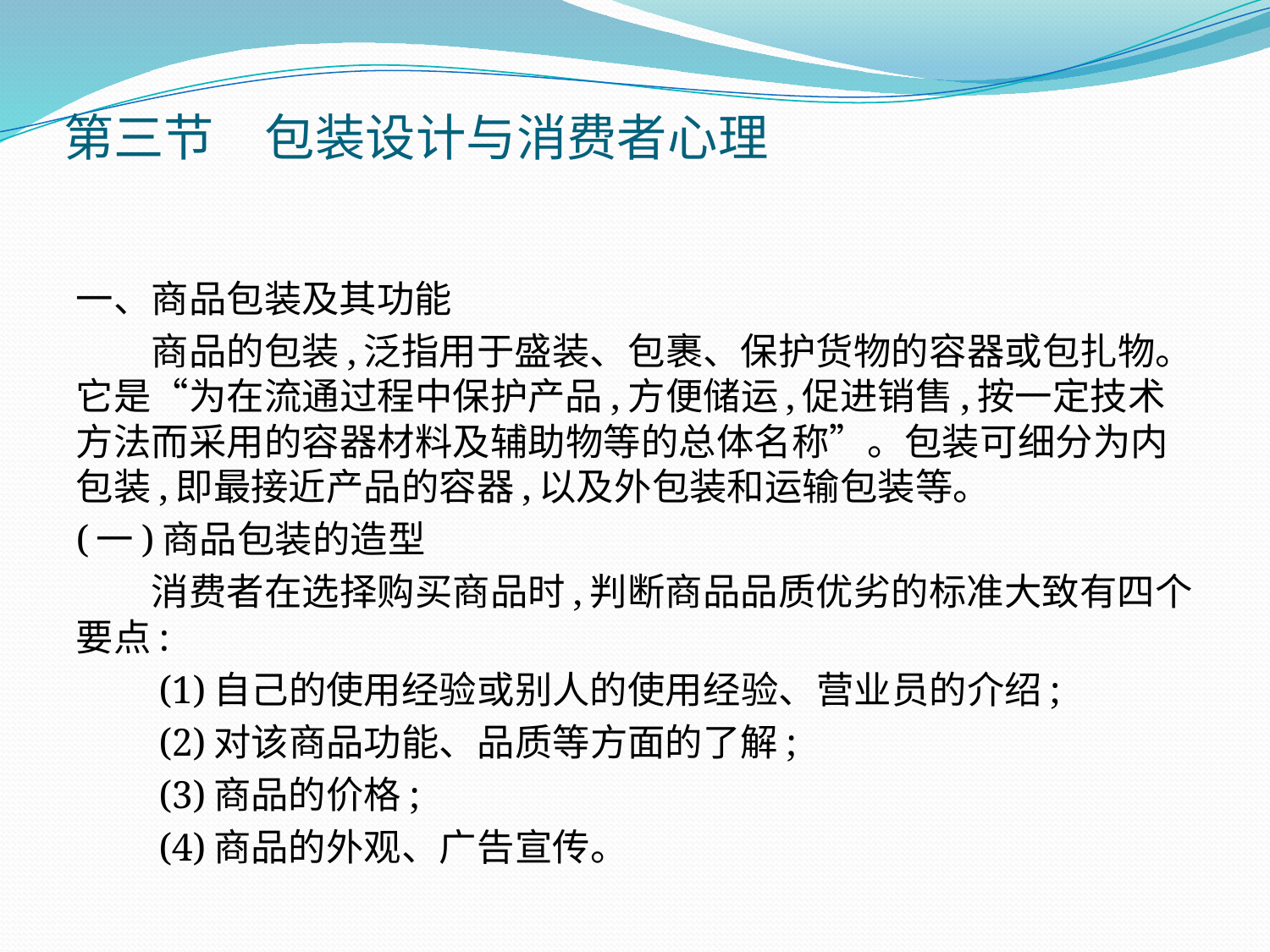

# 第三节　包装设计与消费者心理
一、商品包装及其功能
　　商品的包装,泛指用于盛装、包裹、保护货物的容器或包扎物。它是“为在流通过程中保护产品,方便储运,促进销售,按一定技术方法而采用的容器材料及辅助物等的总体名称”。包装可细分为内包装,即最接近产品的容器,以及外包装和运输包装等。
(一)商品包装的造型
　　消费者在选择购买商品时,判断商品品质优劣的标准大致有四个要点:
　　(1)自己的使用经验或别人的使用经验、营业员的介绍;
　　(2)对该商品功能、品质等方面的了解;
　　(3)商品的价格;
　　(4)商品的外观、广告宣传。